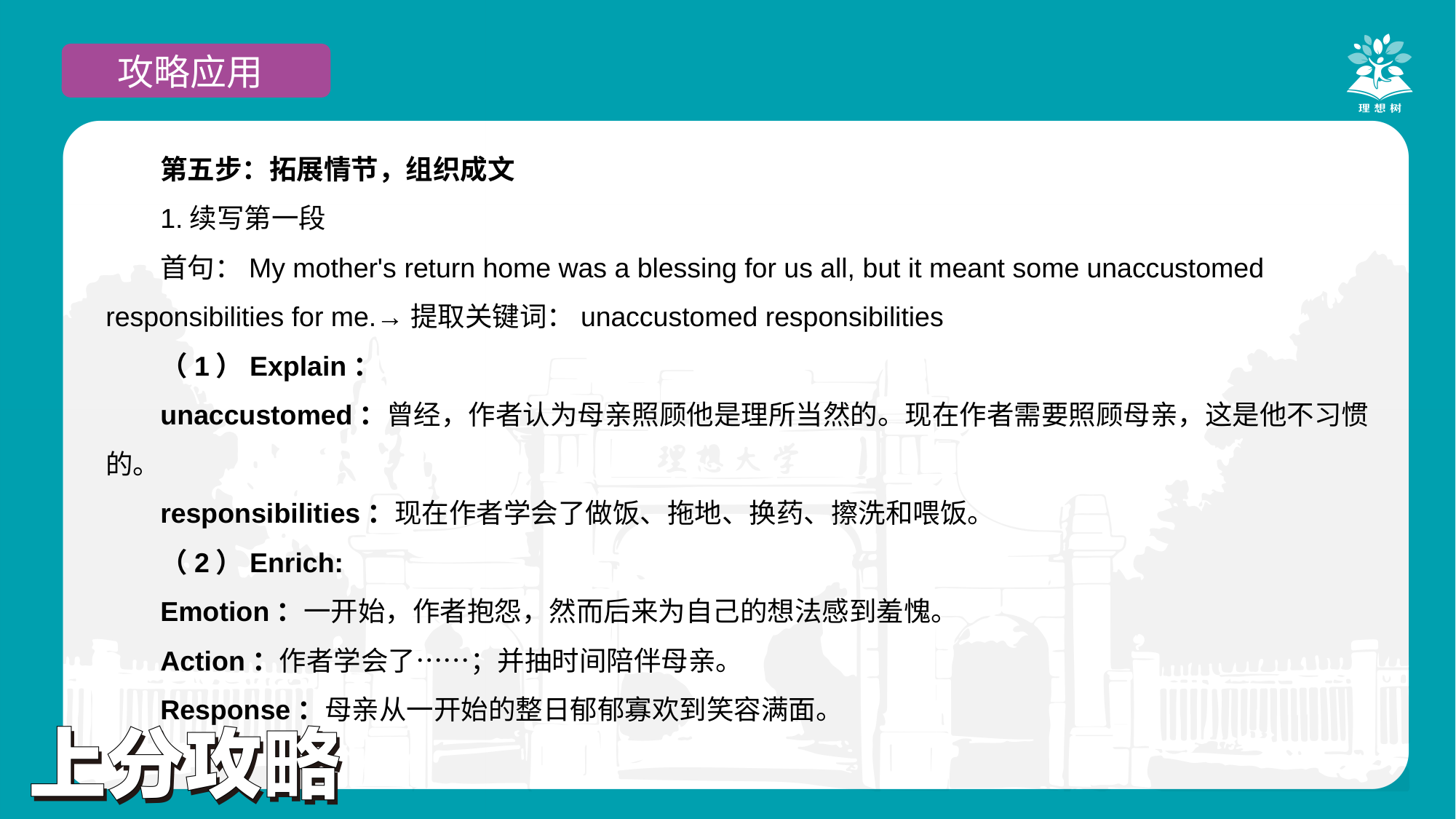

攻略应用
第五步：拓展情节，组织成文
1.续写第一段
首句：My mother's return home was a blessing for us all, but it meant some unaccustomed responsibilities for me.→提取关键词：unaccustomed responsibilities
（1）Explain：
unaccustomed：曾经，作者认为母亲照顾他是理所当然的。现在作者需要照顾母亲，这是他不习惯的。
responsibilities：现在作者学会了做饭、拖地、换药、擦洗和喂饭。
（2）Enrich:
Emotion：一开始，作者抱怨，然而后来为自己的想法感到羞愧。
Action：作者学会了……；并抽时间陪伴母亲。
Response：母亲从一开始的整日郁郁寡欢到笑容满面。